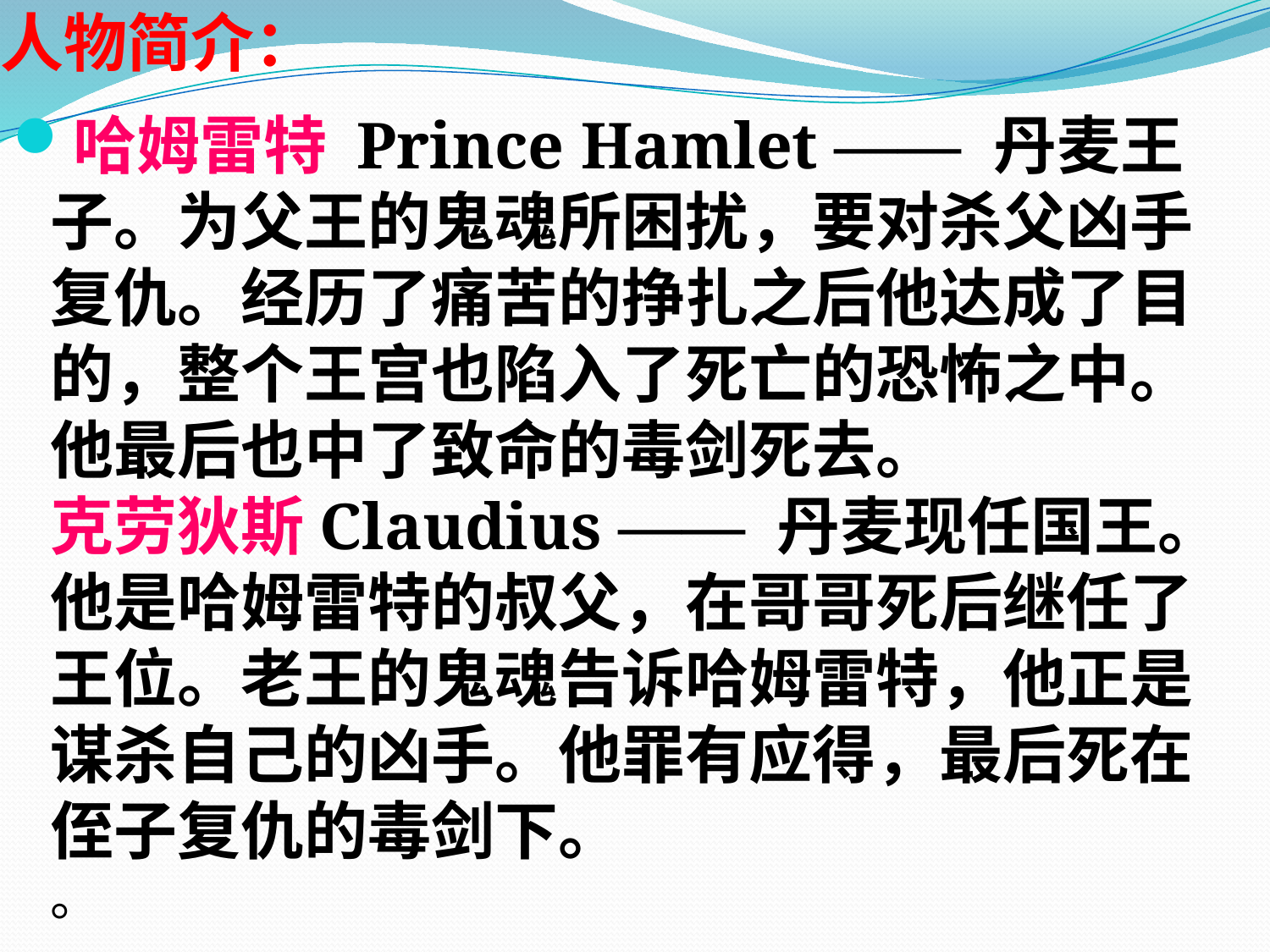

# 人物简介：
哈姆雷特 Prince Hamlet —— 丹麦王子。为父王的鬼魂所困扰，要对杀父凶手复仇。经历了痛苦的挣扎之后他达成了目的，整个王宫也陷入了死亡的恐怖之中。他最后也中了致命的毒剑死去。
克劳狄斯Claudius —— 丹麦现任国王。他是哈姆雷特的叔父，在哥哥死后继任了王位。老王的鬼魂告诉哈姆雷特，他正是谋杀自己的凶手。他罪有应得，最后死在侄子复仇的毒剑下。
。